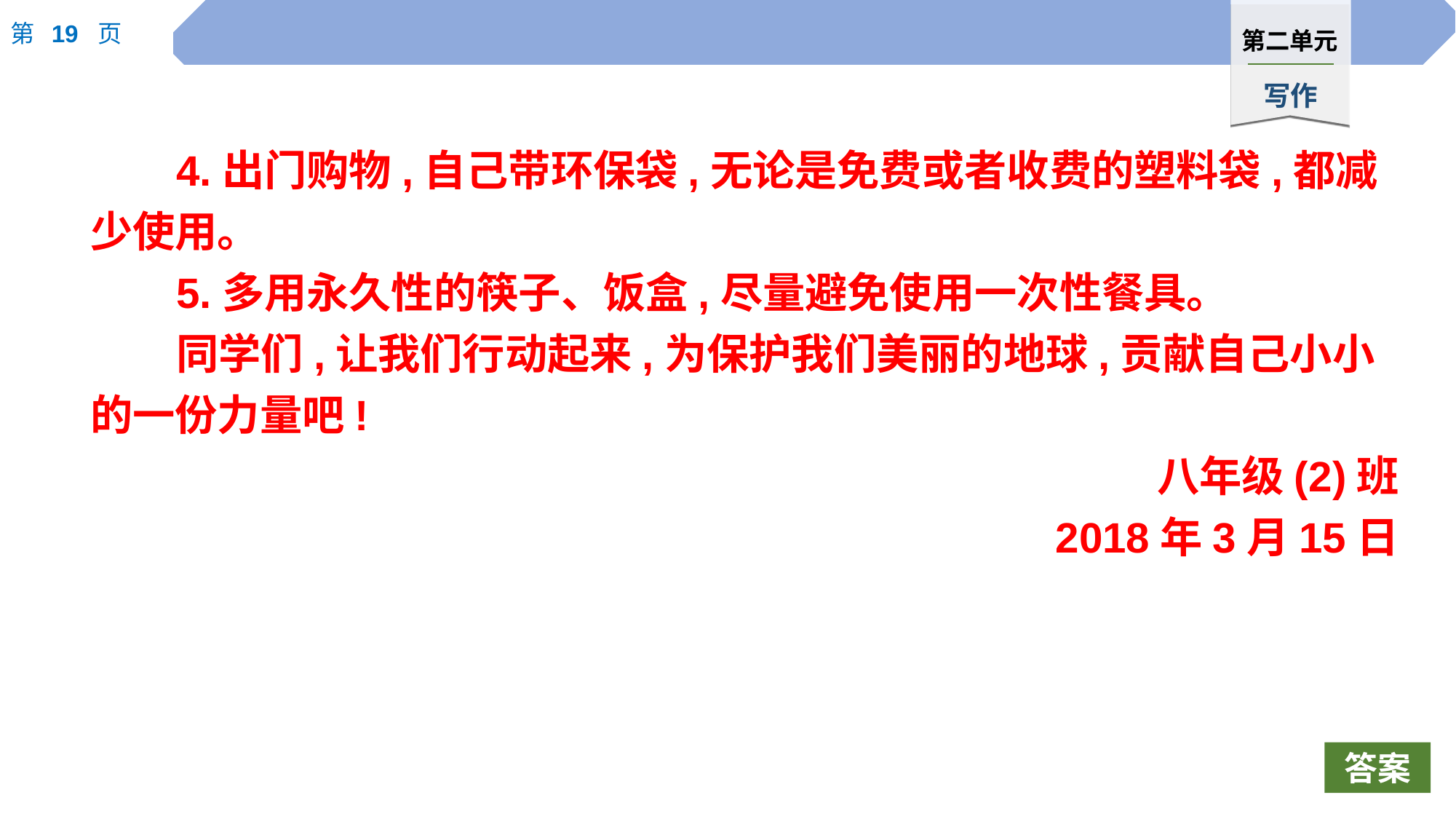

4.出门购物,自己带环保袋,无论是免费或者收费的塑料袋,都减少使用。
5.多用永久性的筷子、饭盒,尽量避免使用一次性餐具。
同学们,让我们行动起来,为保护我们美丽的地球,贡献自己小小的一份力量吧!
八年级(2)班
2018年3月15日
答案